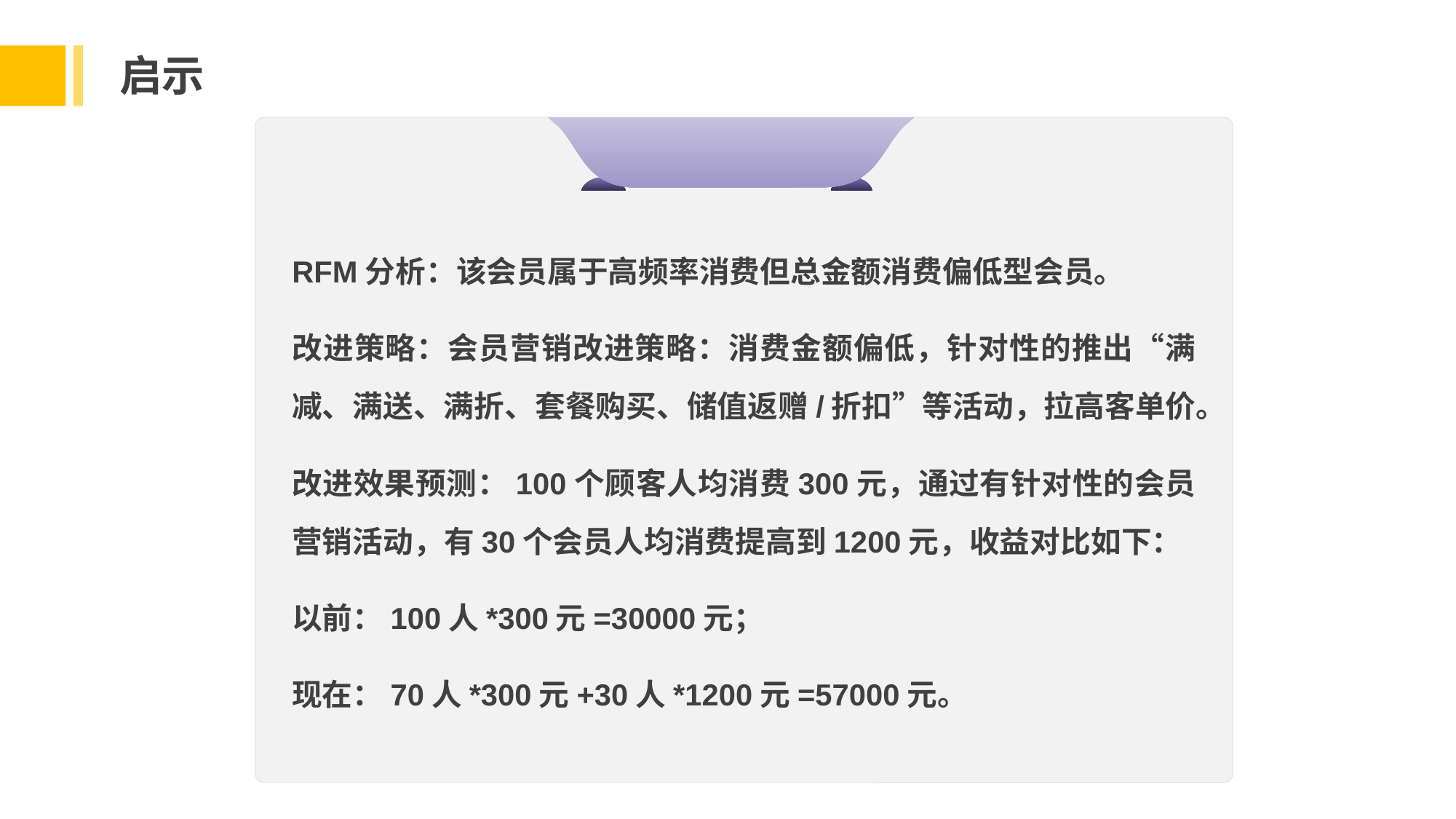

启示

RFM分析：该会员属于高频率消费但总金额消费偏低型会员。
改进策略：会员营销改进策略：消费金额偏低，针对性的推出“满减、满送、满折、套餐购买、储值返赠/折扣”等活动，拉高客单价。
改进效果预测：100个顾客人均消费300元，通过有针对性的会员营销活动，有30个会员人均消费提高到1200元，收益对比如下：
以前：100人*300元=30000元；
现在：70人*300元+30人*1200元=57000元。